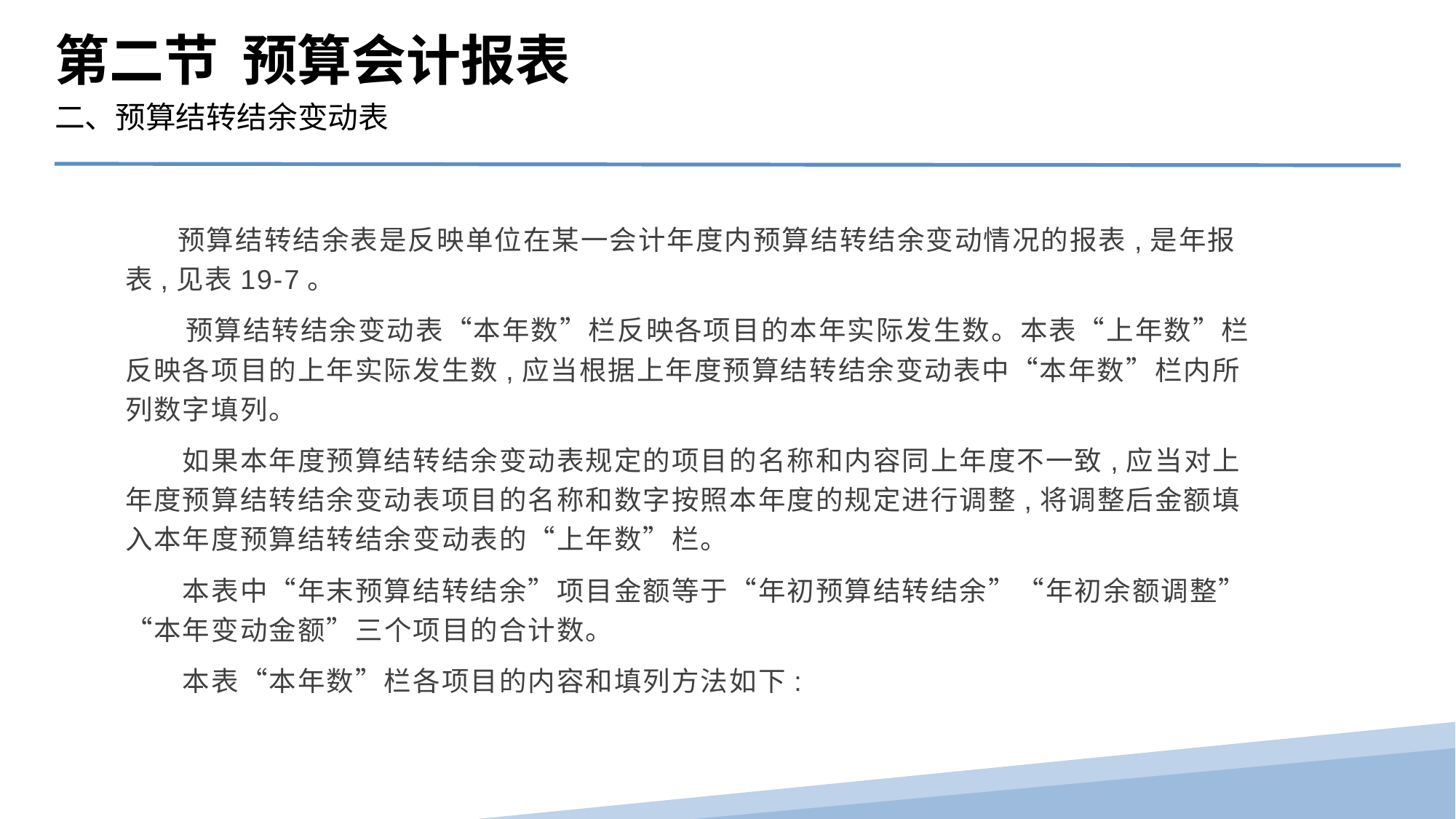

第二节  预算会计报表
二、预算结转结余变动表
      预算结转结余表是反映单位在某一会计年度内预算结转结余变动情况的报表,是年报表,见表19-7。
       预算结转结余变动表“本年数”栏反映各项目的本年实际发生数。本表“上年数”栏反映各项目的上年实际发生数,应当根据上年度预算结转结余变动表中“本年数”栏内所列数字填列。
　　如果本年度预算结转结余变动表规定的项目的名称和内容同上年度不一致,应当对上年度预算结转结余变动表项目的名称和数字按照本年度的规定进行调整,将调整后金额填入本年度预算结转结余变动表的“上年数”栏。
　　本表中“年末预算结转结余”项目金额等于“年初预算结转结余”“年初余额调整”“本年变动金额”三个项目的合计数。
　　本表“本年数”栏各项目的内容和填列方法如下: